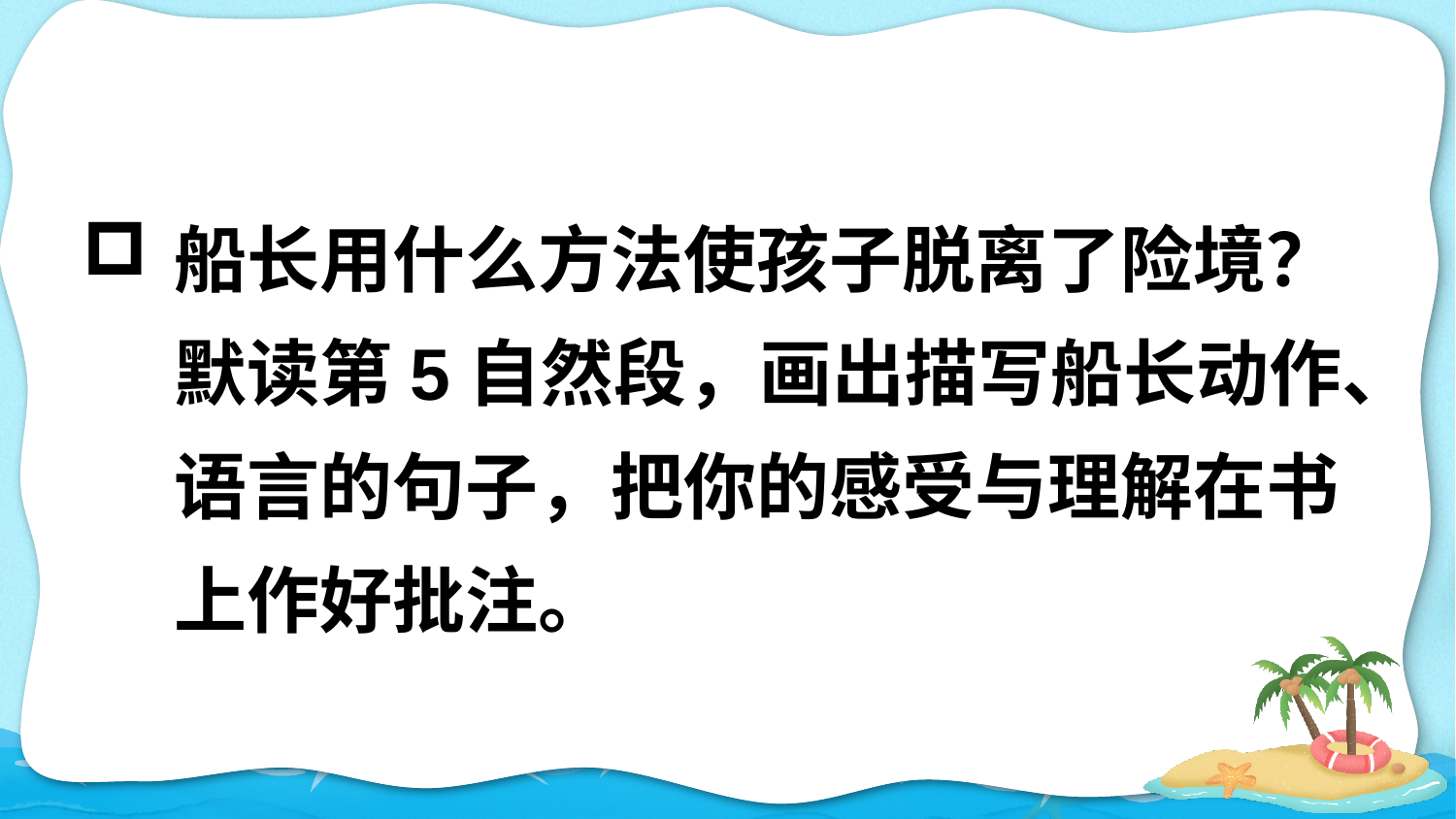

船长用什么方法使孩子脱离了险境？默读第5自然段，画出描写船长动作、语言的句子，把你的感受与理解在书上作好批注。